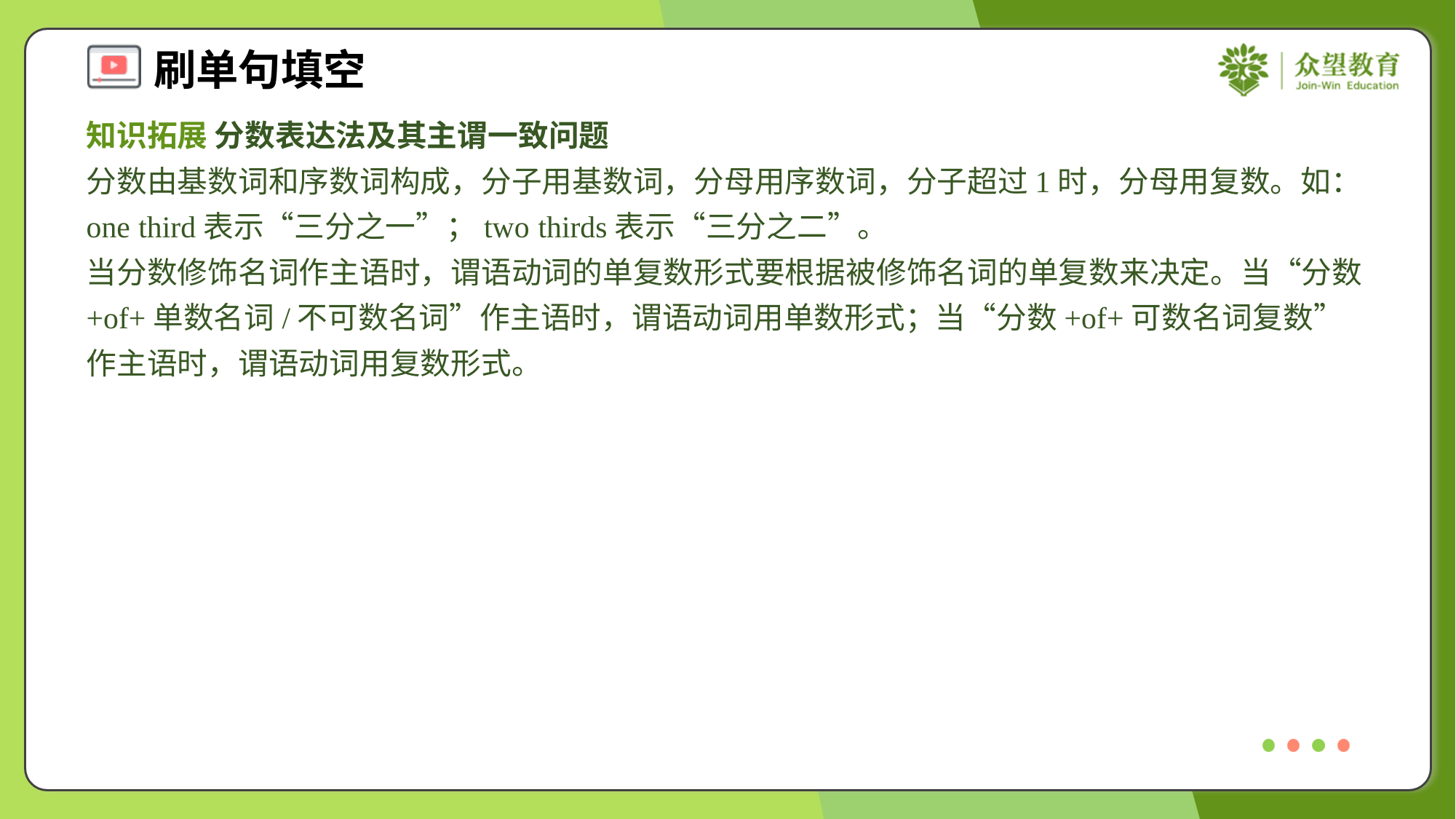

知识拓展 分数表达法及其主谓一致问题
分数由基数词和序数词构成，分子用基数词，分母用序数词，分子超过1时，分母用复数。如：one third表示“三分之一”；two thirds表示“三分之二”。
当分数修饰名词作主语时，谓语动词的单复数形式要根据被修饰名词的单复数来决定。当“分数+of+单数名词/不可数名词”作主语时，谓语动词用单数形式；当“分数+of+可数名词复数”作主语时，谓语动词用复数形式。